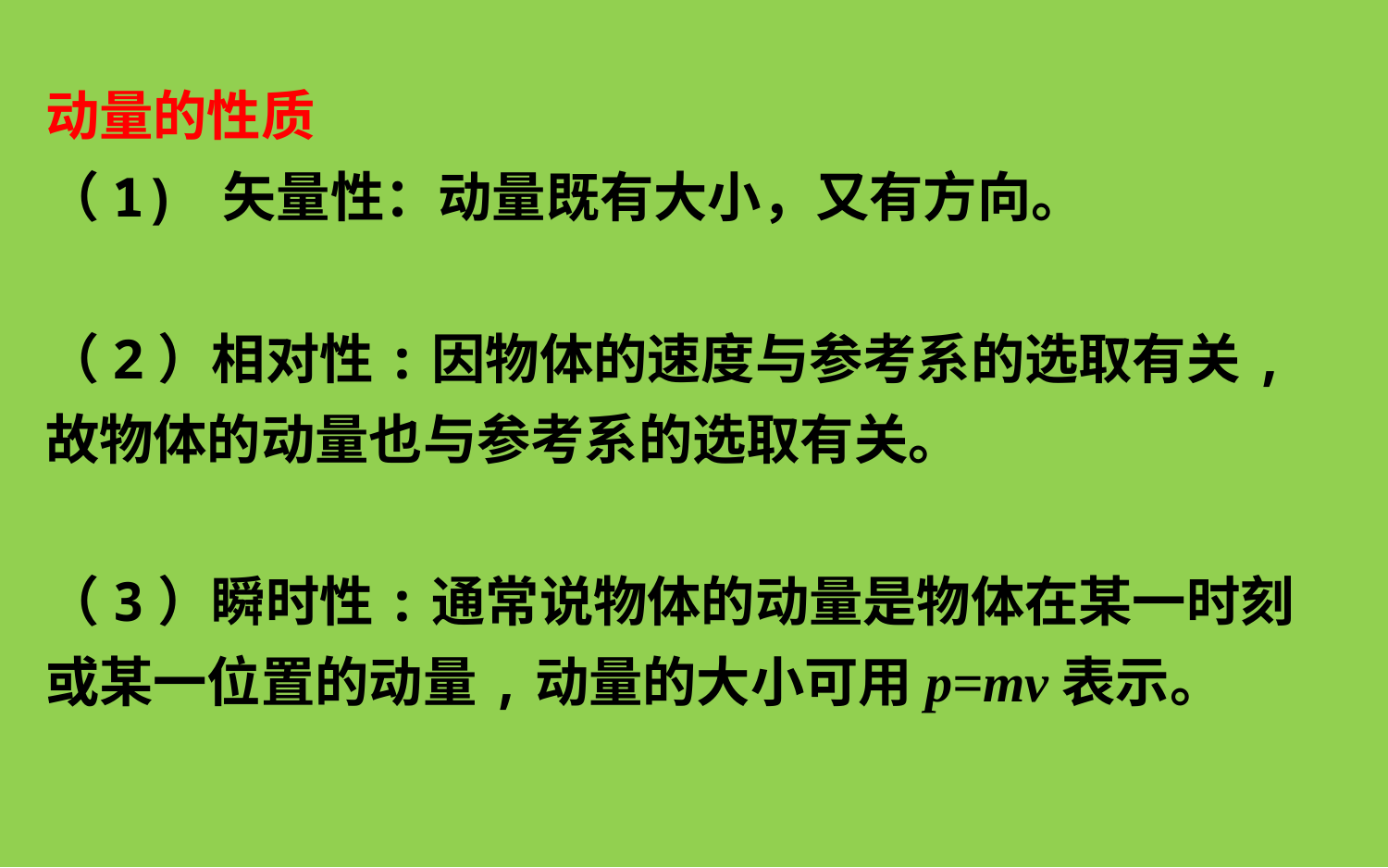

动量的性质
（1) 矢量性：动量既有大小，又有方向。

（2）相对性:因物体的速度与参考系的选取有关,故物体的动量也与参考系的选取有关。

（3）瞬时性:通常说物体的动量是物体在某一时刻或某一位置的动量,动量的大小可用p=mv表示。